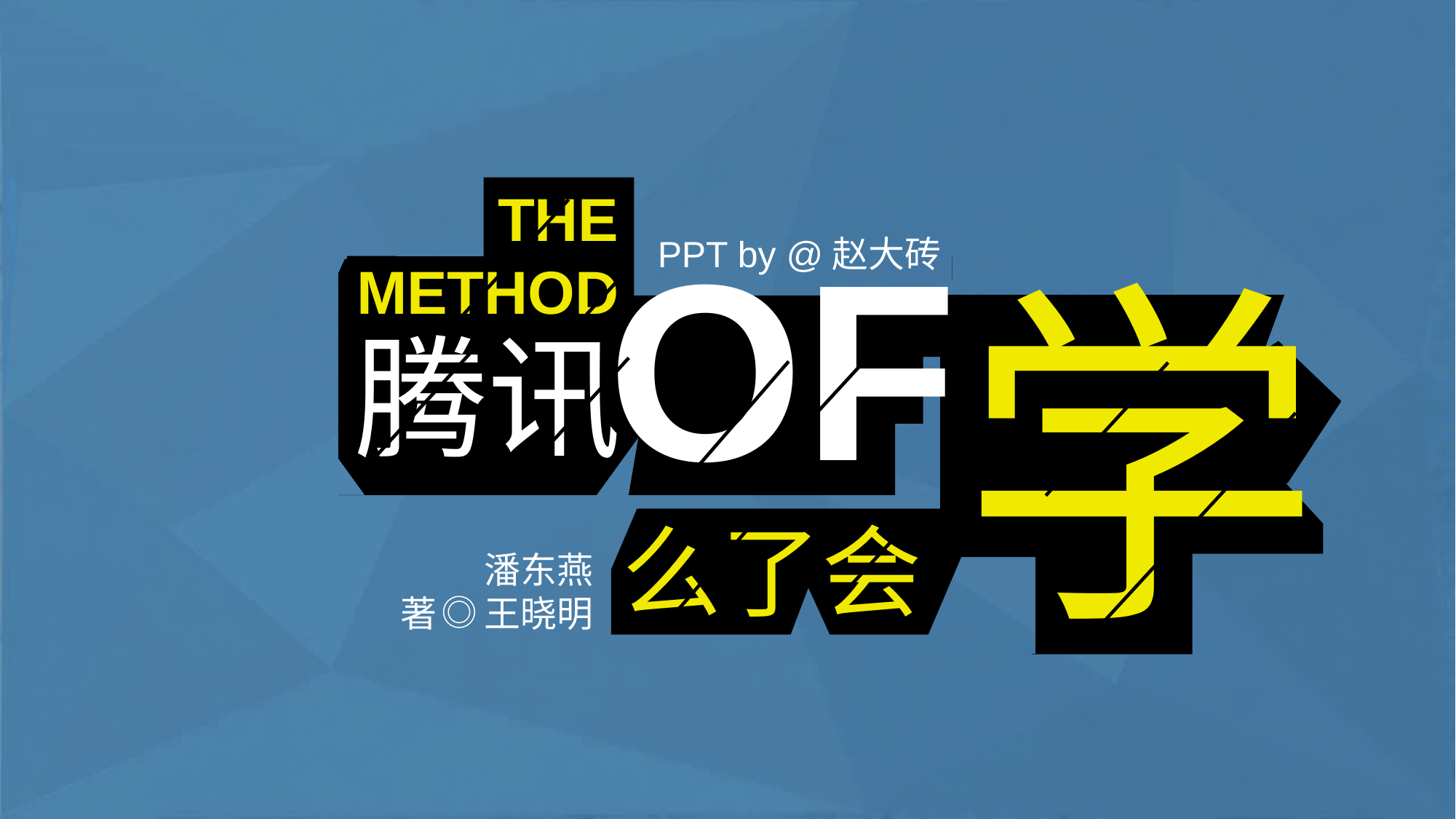

THE
METHOD

OF
学
PPT by @赵大砖

腾讯
么了会
潘东燕
王晓明
著